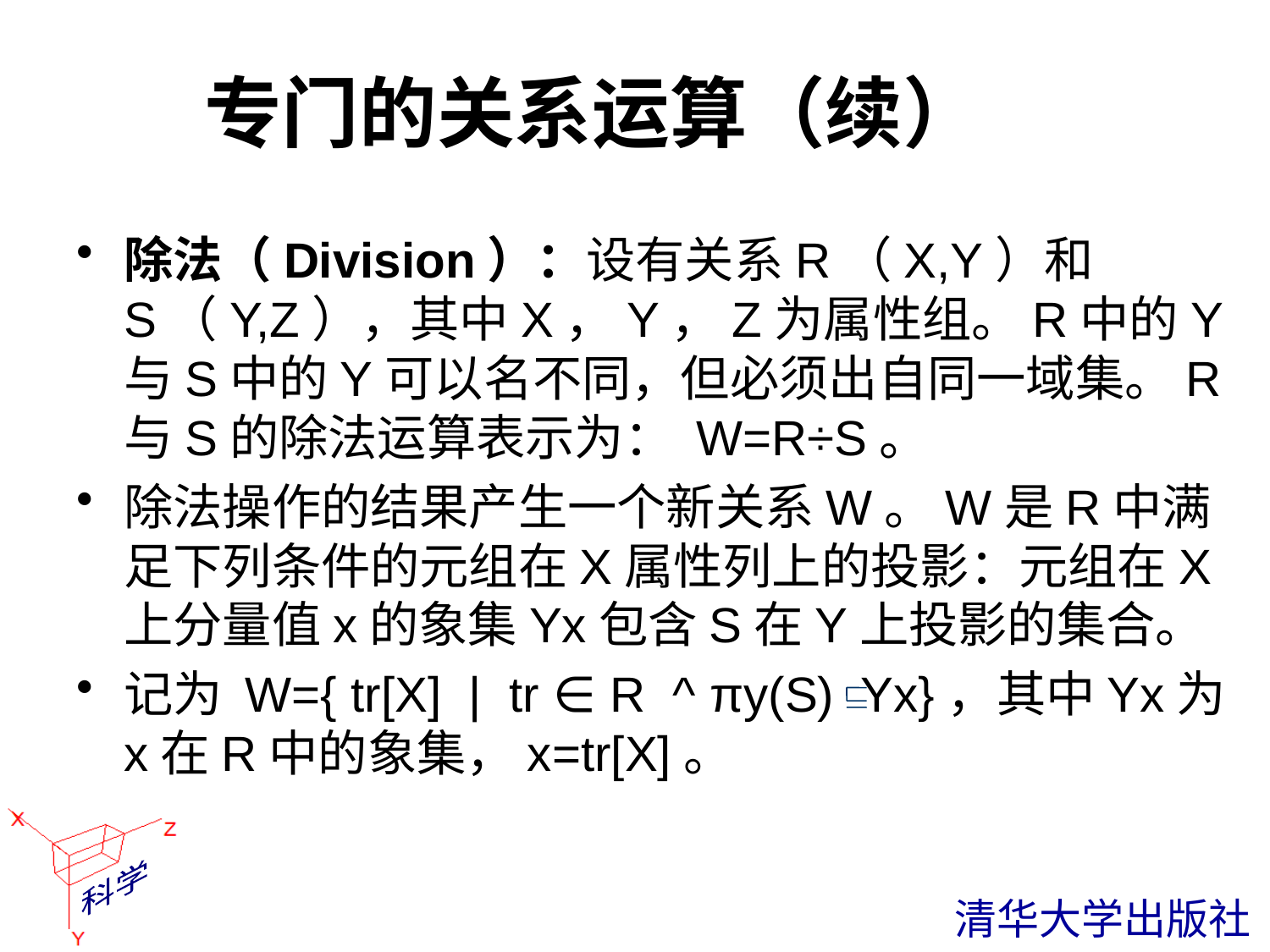

# 专门的关系运算（续）
除法（Division）：设有关系R（X,Y）和S（Y,Z），其中X，Y，Z为属性组。R中的Y与S中的Y可以名不同，但必须出自同一域集。R与S的除法运算表示为： W=R÷S。
除法操作的结果产生一个新关系W。W是R中满足下列条件的元组在X属性列上的投影：元组在X上分量值x的象集Yx包含S在Y上投影的集合。
记为 W={ tr[X]  |  tr ∈ R  ^ πy(S)  Yx}，其中Yx为x在R中的象集，x=tr[X]。

      清华大学出版社